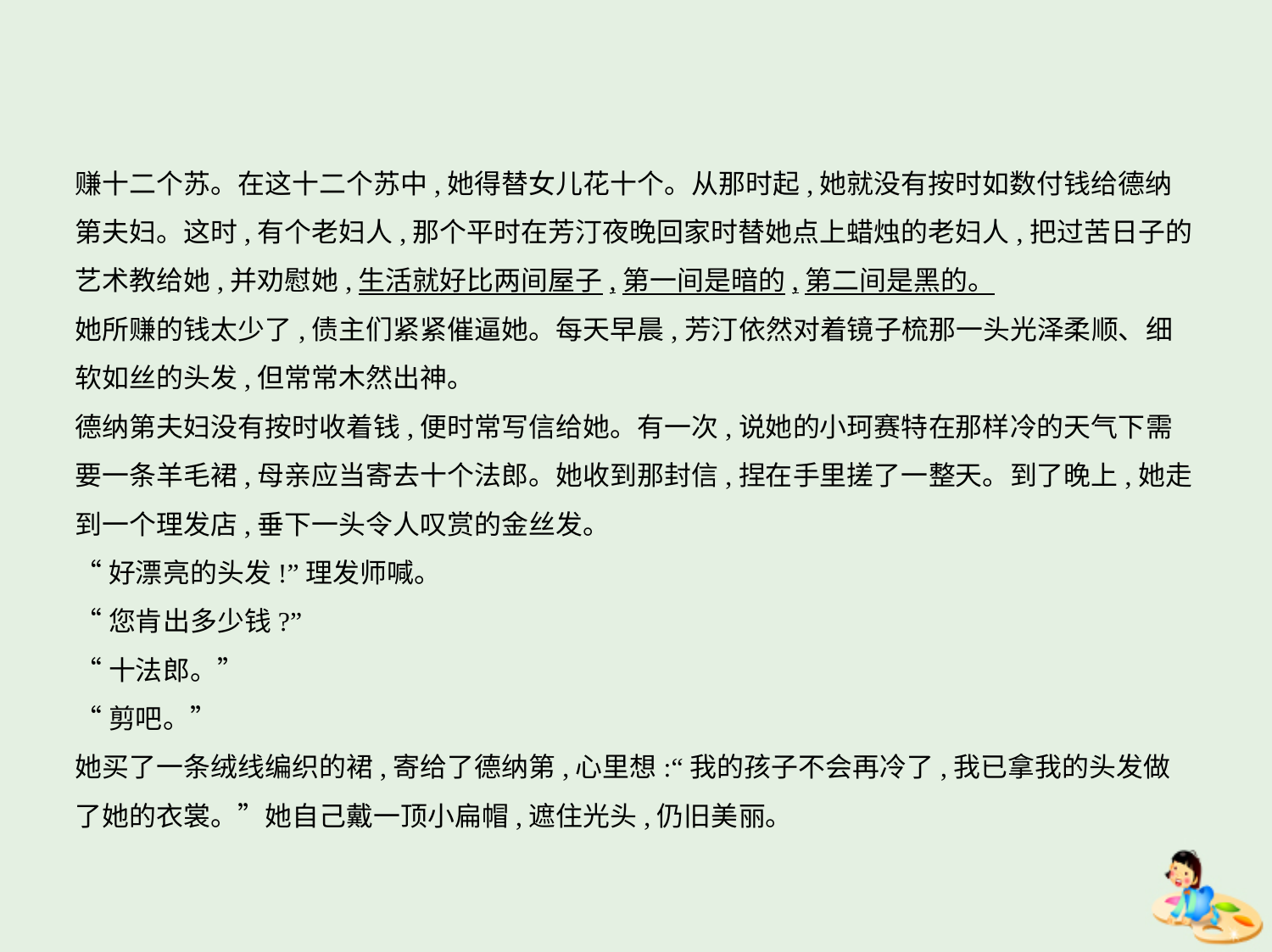

赚十二个苏。在这十二个苏中,她得替女儿花十个。从那时起,她就没有按时如数付钱给德纳
第夫妇。这时,有个老妇人,那个平时在芳汀夜晚回家时替她点上蜡烛的老妇人,把过苦日子的
艺术教给她,并劝慰她,生活就好比两间屋子,第一间是暗的,第二间是黑的。
她所赚的钱太少了,债主们紧紧催逼她。每天早晨,芳汀依然对着镜子梳那一头光泽柔顺、细
软如丝的头发,但常常木然出神。
德纳第夫妇没有按时收着钱,便时常写信给她。有一次,说她的小珂赛特在那样冷的天气下需
要一条羊毛裙,母亲应当寄去十个法郎。她收到那封信,捏在手里搓了一整天。到了晚上,她走
到一个理发店,垂下一头令人叹赏的金丝发。
“好漂亮的头发!”理发师喊。
“您肯出多少钱?”
“十法郎。”
“剪吧。”
她买了一条绒线编织的裙,寄给了德纳第,心里想:“我的孩子不会再冷了,我已拿我的头发做
了她的衣裳。”她自己戴一顶小扁帽,遮住光头,仍旧美丽。